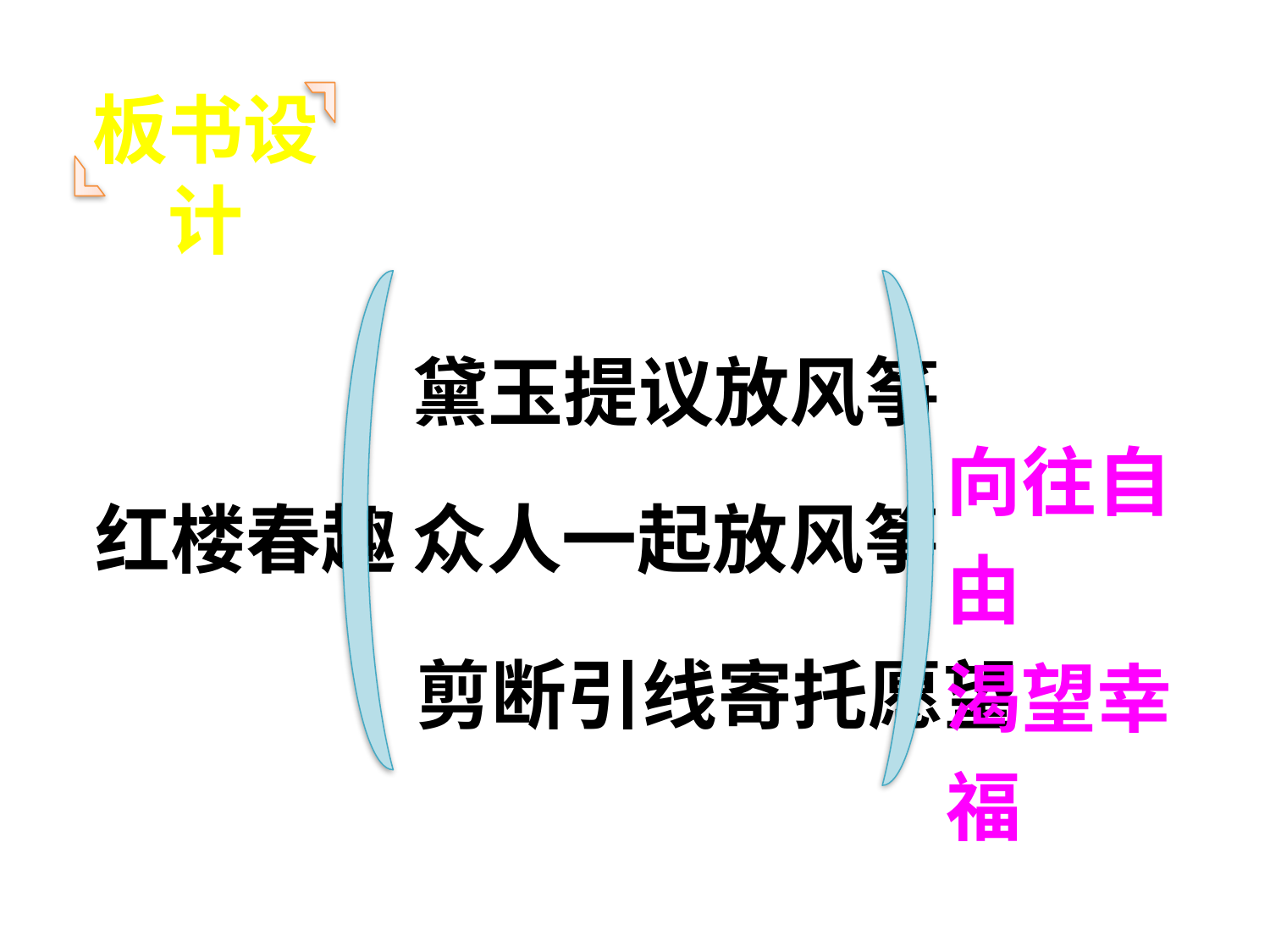

板书设计

黛玉提议放风筝
向往自由
渴望幸福
红楼春趣
众人一起放风筝
剪断引线寄托愿望